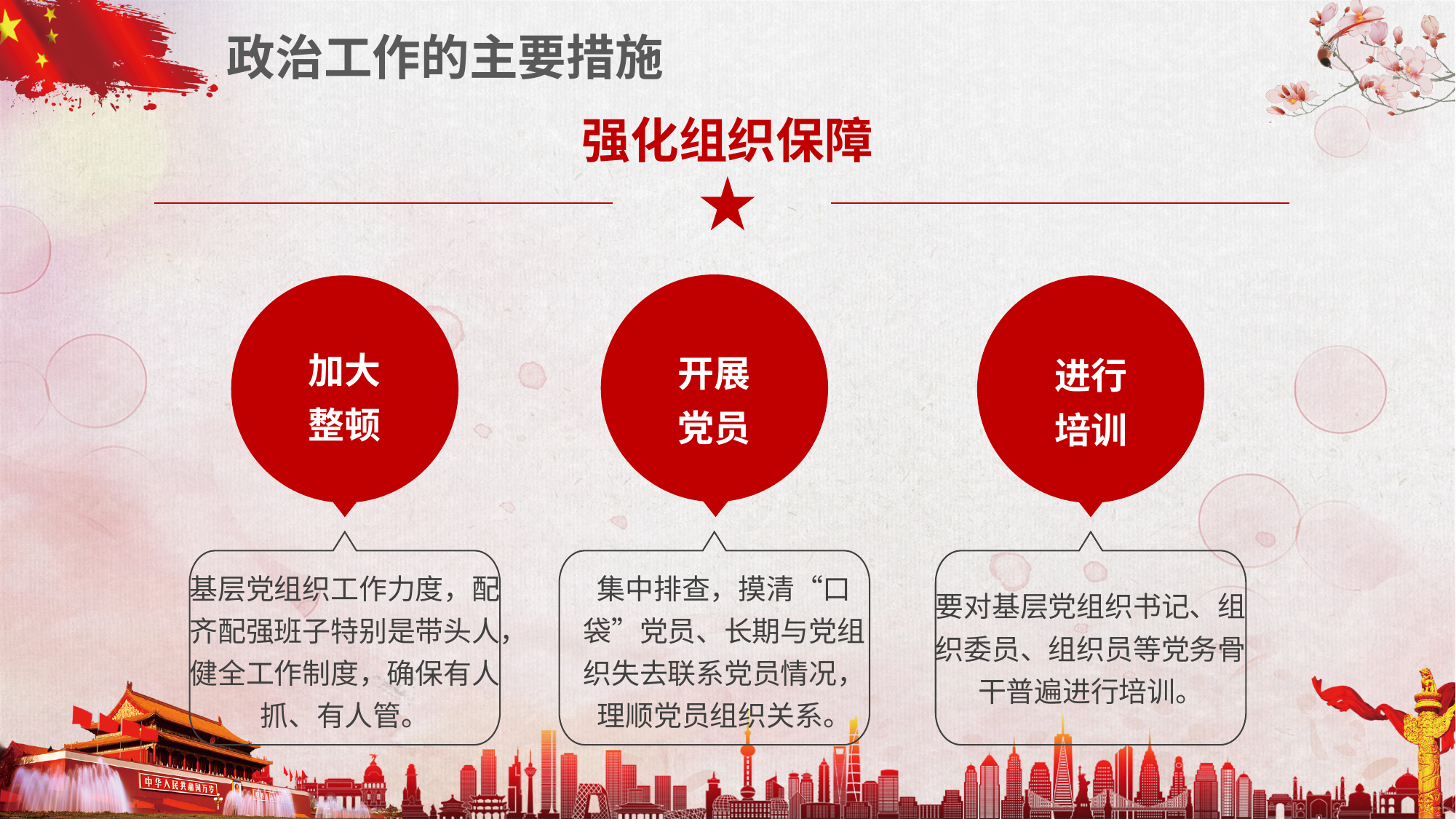

政治工作的主要措施
强化组织保障

开展
党员

加大
整顿

进行
培训

基层党组织工作力度，配齐配强班子特别是带头人，健全工作制度，确保有人抓、有人管。
集中排查，摸清“口袋”党员、长期与党组织失去联系党员情况，理顺党员组织关系。
要对基层党组织书记、组织委员、组织员等党务骨干普遍进行培训。